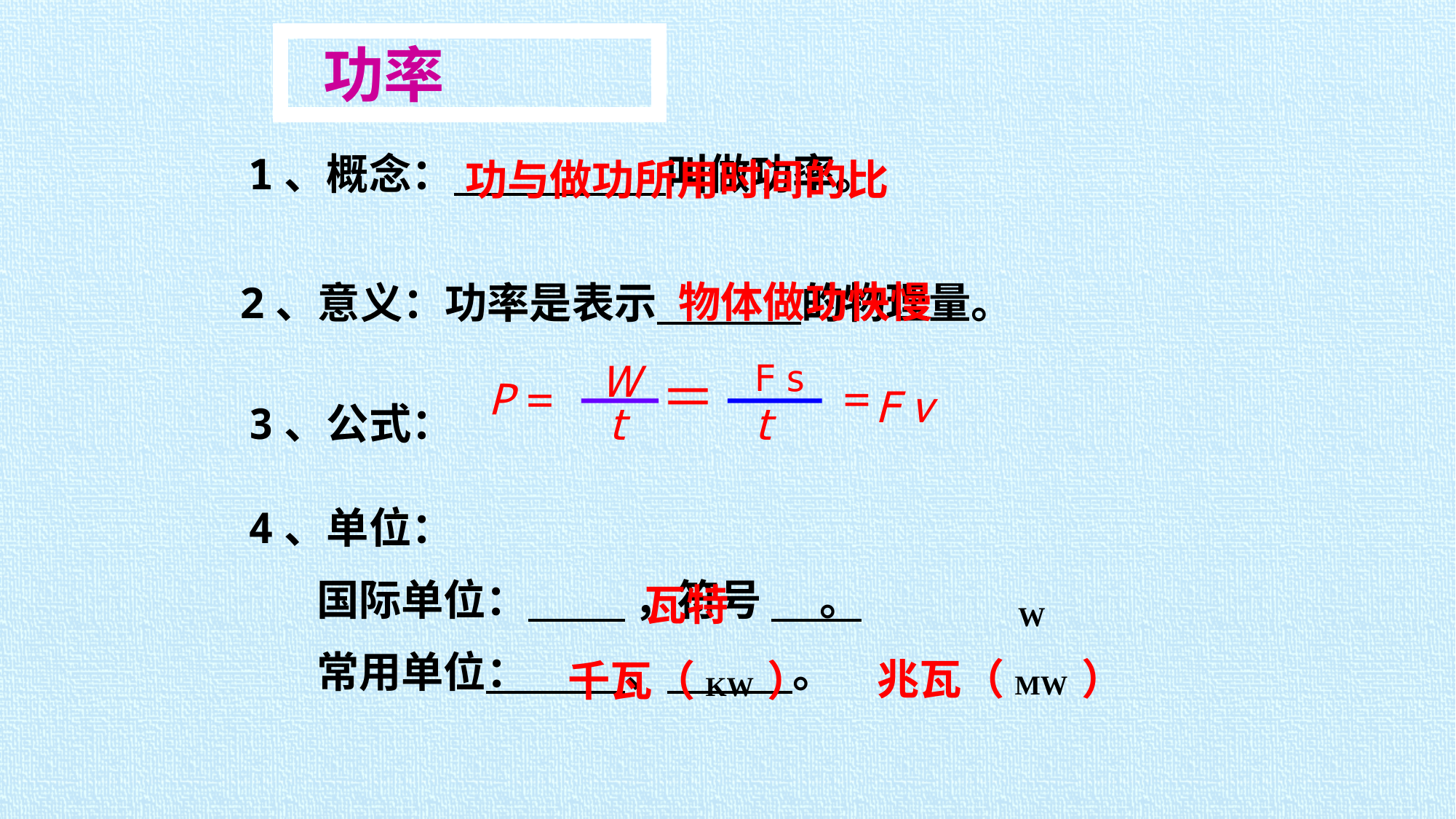

功率
1、概念：                      叫做功率。
功与做功所用时间的比
物体做功快慢
2、意义：功率是表示               的物理量。

W
P =
t

F s
F v
t
＝
=

3、公式：
4、单位：
      国际单位：           ，符号      。
      常用单位：          、             。
瓦特
W
兆瓦（MW ）
千瓦（KW ）